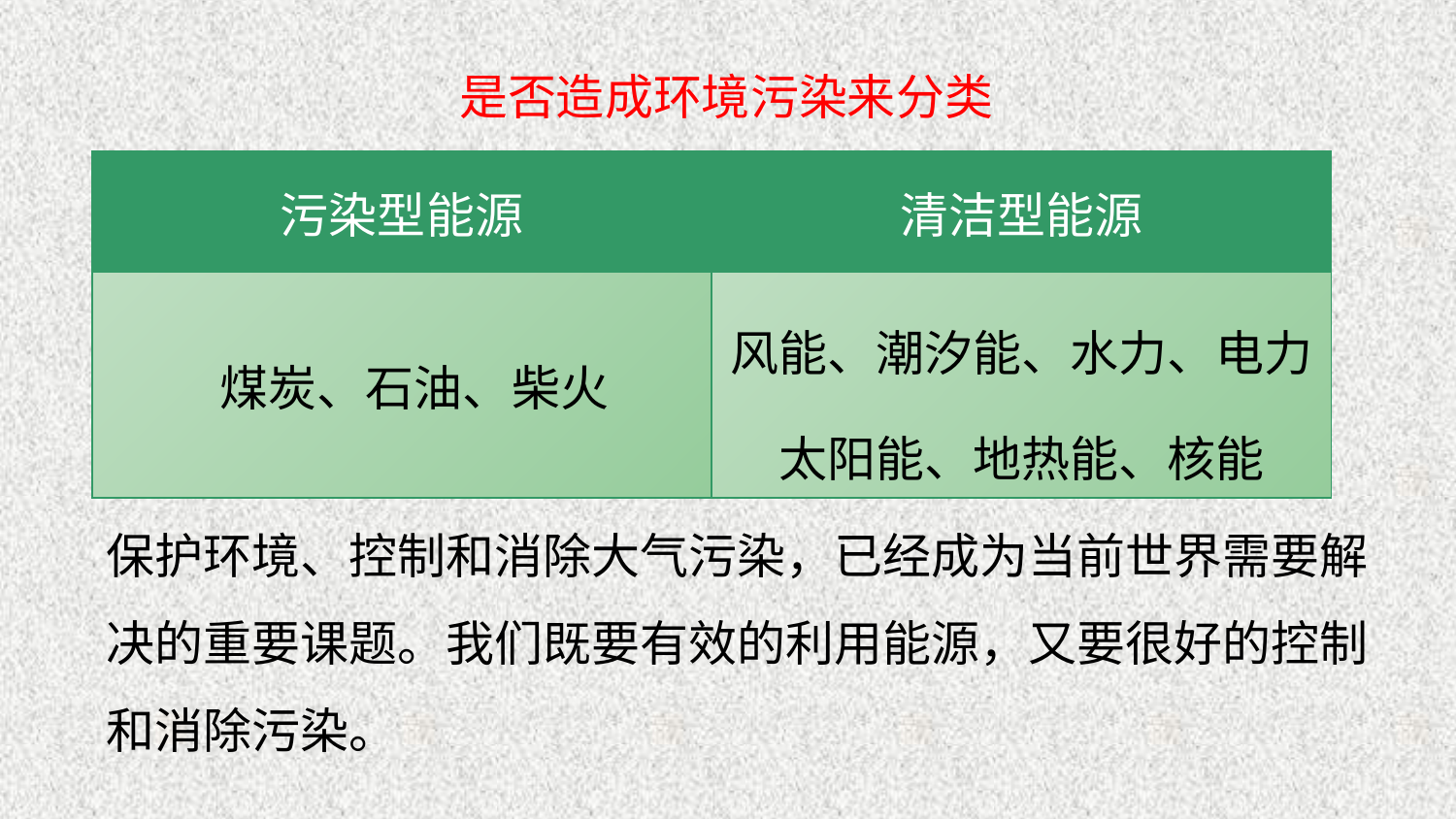

是否造成环境污染来分类
| 污染型能源 | 清洁型能源 |
| --- | --- |
| 煤炭、石油、柴火 | 风能、潮汐能、水力、电力太阳能、地热能、核能 |
保护环境、控制和消除大气污染，已经成为当前世界需要解决的重要课题。我们既要有效的利用能源，又要很好的控制和消除污染。